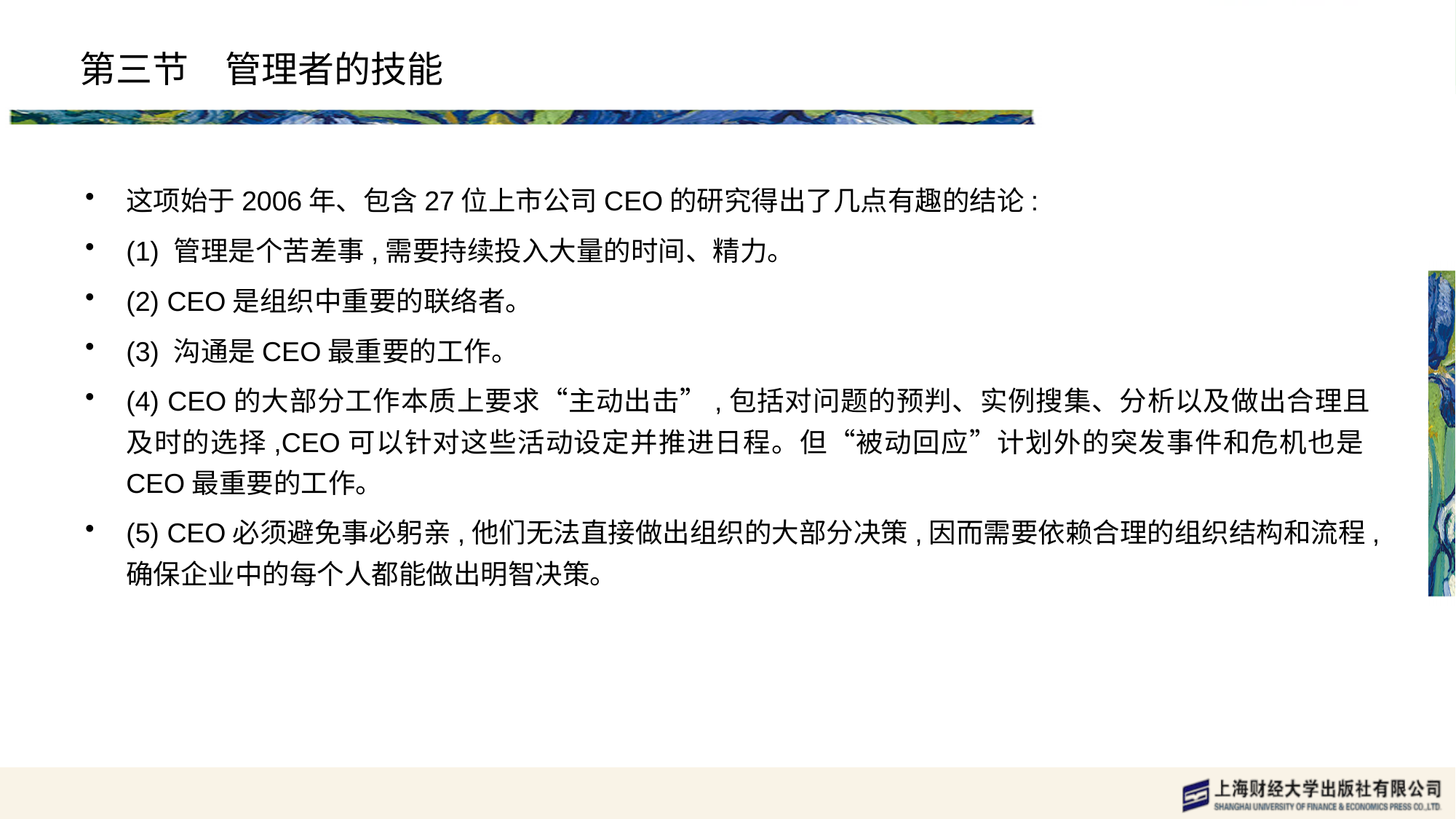

# 第三节　管理者的技能
这项始于2006年、包含27位上市公司CEO的研究得出了几点有趣的结论:
(1) 管理是个苦差事,需要持续投入大量的时间、精力。
(2) CEO是组织中重要的联络者。
(3) 沟通是CEO最重要的工作。
(4) CEO的大部分工作本质上要求“主动出击”,包括对问题的预判、实例搜集、分析以及做出合理且及时的选择,CEO可以针对这些活动设定并推进日程。但“被动回应”计划外的突发事件和危机也是CEO最重要的工作。
(5) CEO必须避免事必躬亲,他们无法直接做出组织的大部分决策,因而需要依赖合理的组织结构和流程,确保企业中的每个人都能做出明智决策。